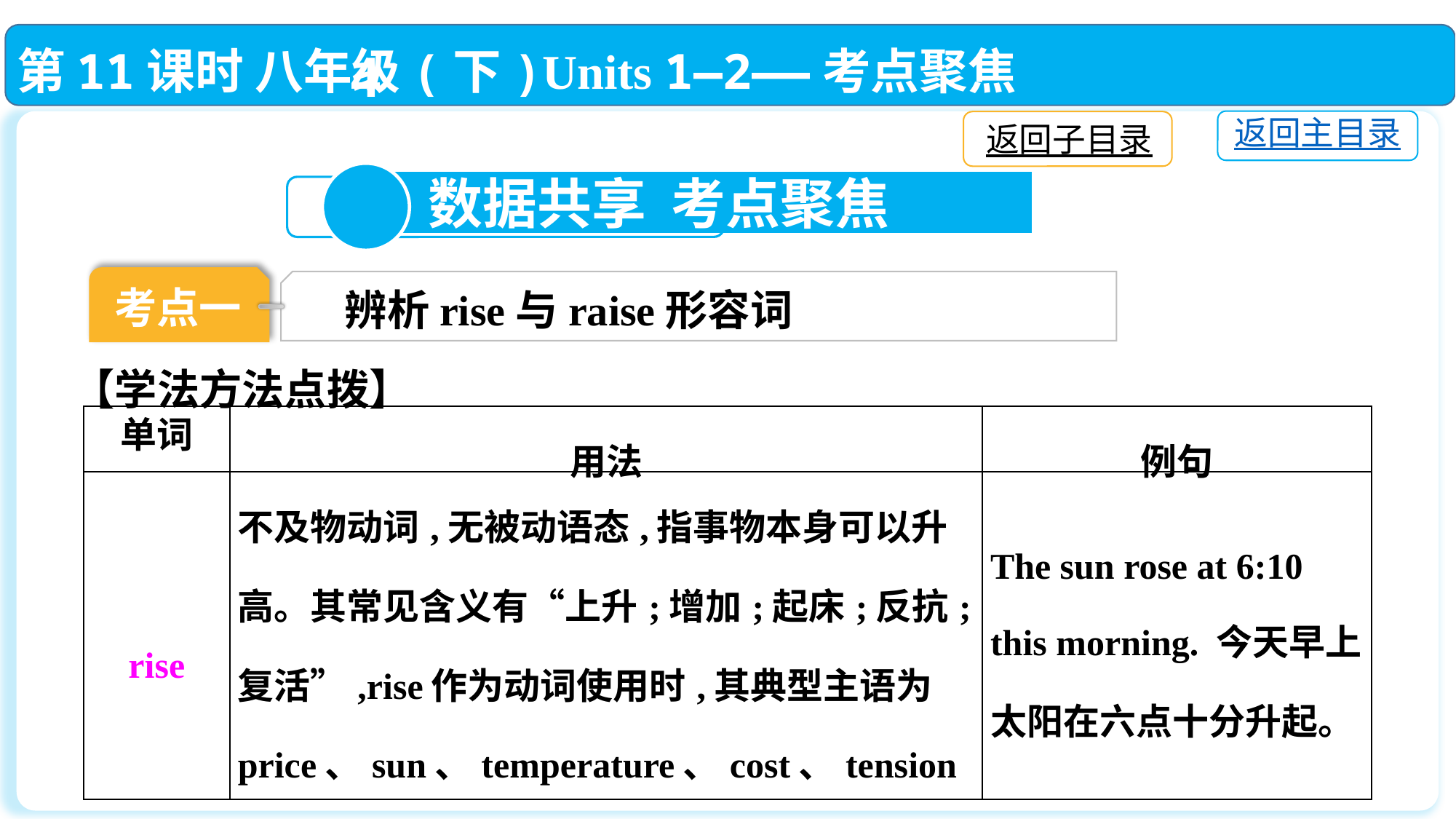

第11课时 八年级(下)Units 1—2——考点聚焦

返回主目录

返回子目录
4
   数据共享  考点聚焦

考点一
辨析rise与raise形容词

【学法方法点拨】
| 单词 | 用法 | 例句 |
| --- | --- | --- |
| rise | 不及物动词,无被动语态,指事物本身可以升高。其常见含义有“上升;增加;起床;反抗;复活”,rise作为动词使用时,其典型主语为price、sun、temperature、cost、tension、employment等 | The sun rose at 6:10 this morning. 今天早上太阳在六点十分升起。 |